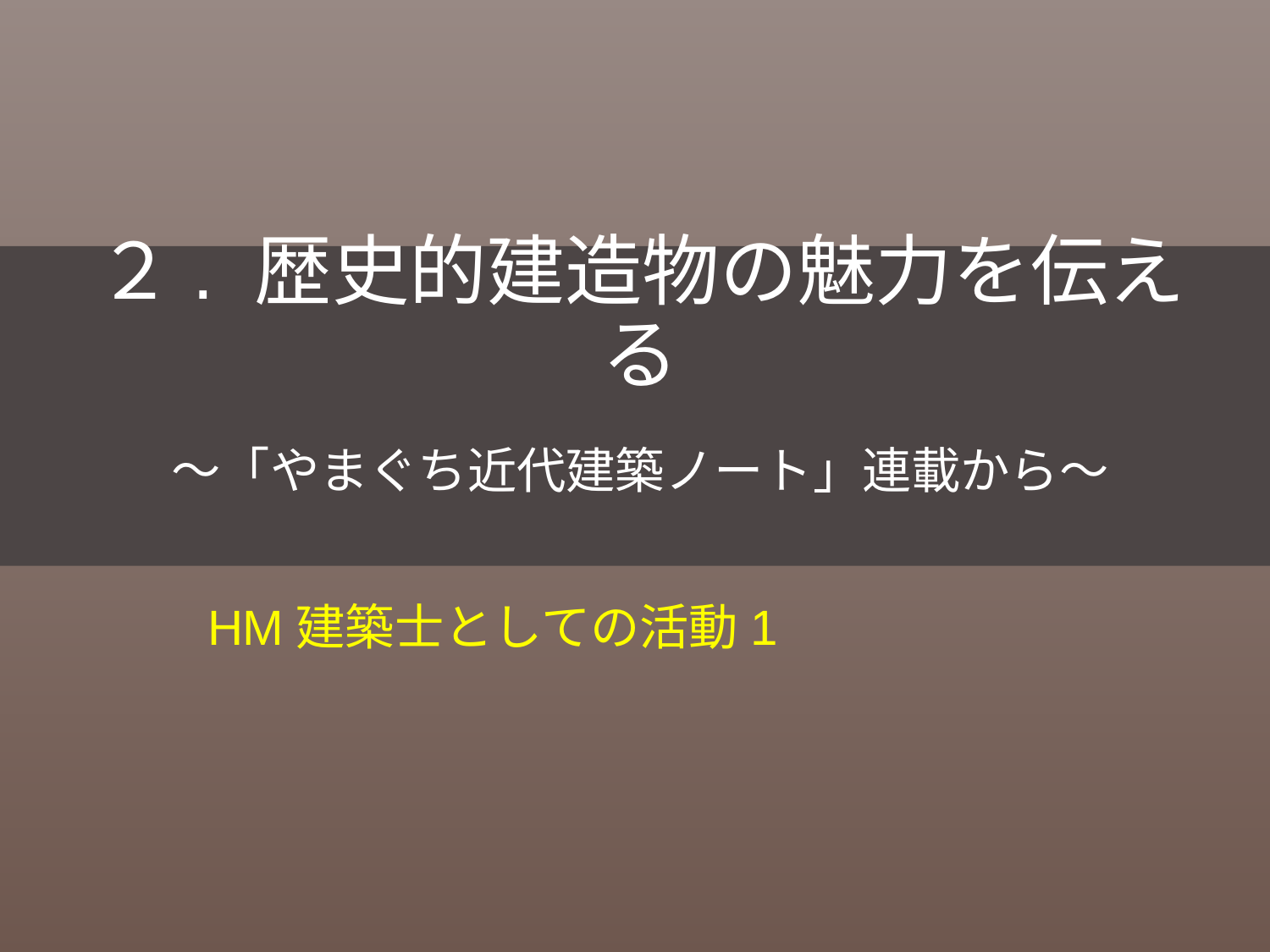

# ２. 歴史的建造物の魅力を伝える
～「やまぐち近代建築ノート」連載から～
HM建築士としての活動1